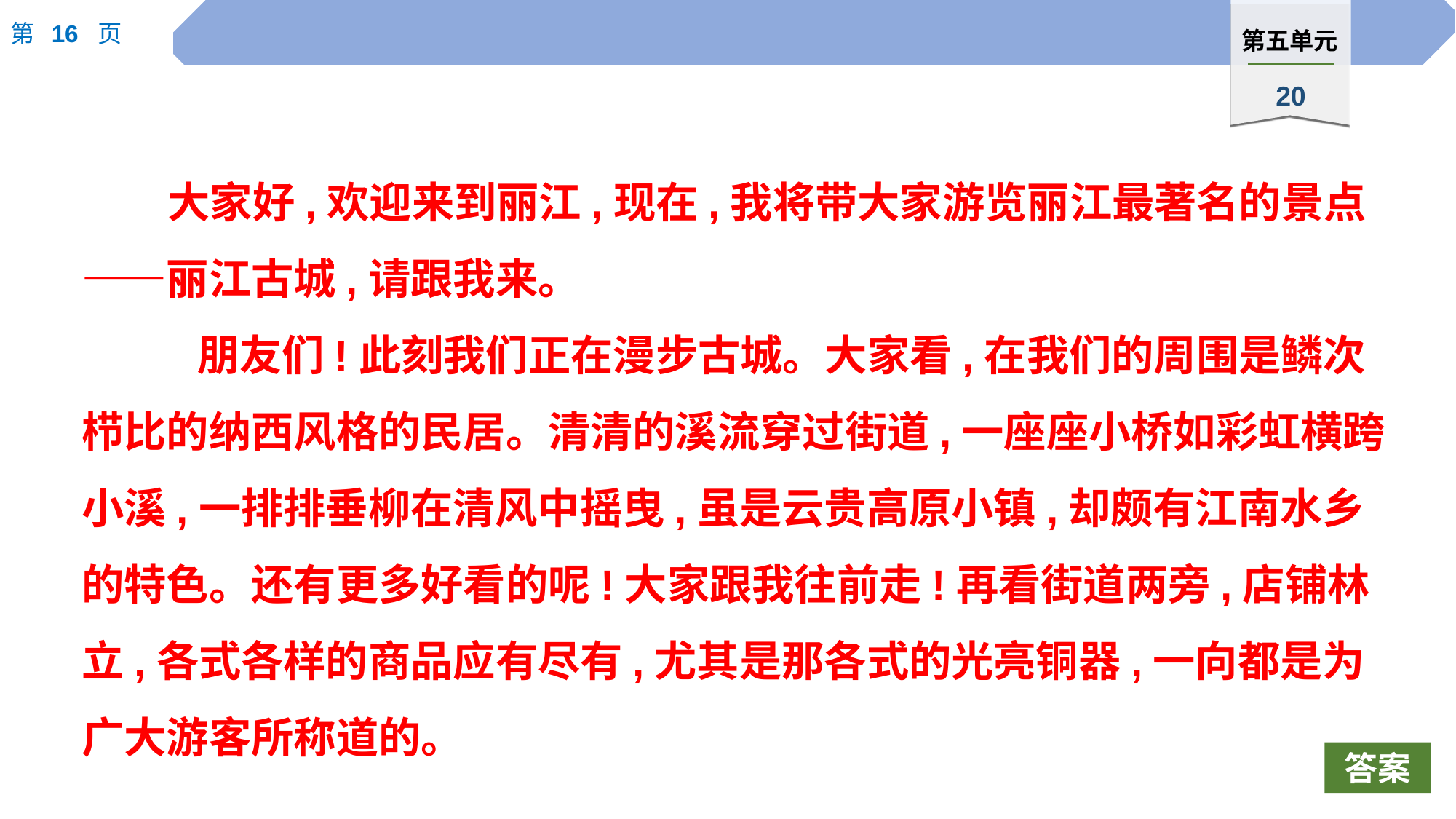

大家好,欢迎来到丽江,现在,我将带大家游览丽江最著名的景点——丽江古城,请跟我来。
  朋友们!此刻我们正在漫步古城。大家看,在我们的周围是鳞次栉比的纳西风格的民居。清清的溪流穿过街道,一座座小桥如彩虹横跨小溪,一排排垂柳在清风中摇曳,虽是云贵高原小镇,却颇有江南水乡的特色。还有更多好看的呢!大家跟我往前走!再看街道两旁,店铺林立,各式各样的商品应有尽有,尤其是那各式的光亮铜器,一向都是为广大游客所称道的。
答案